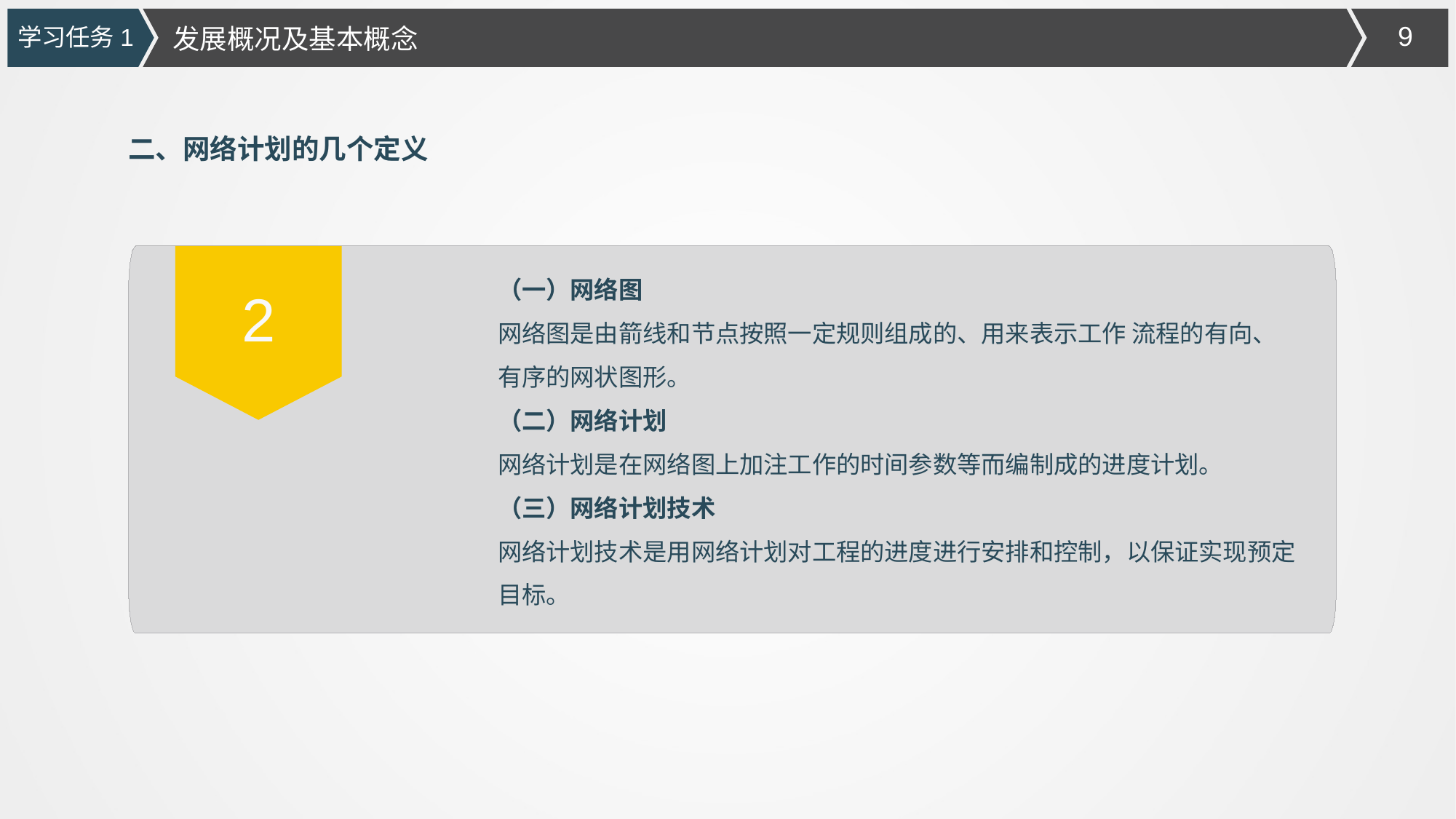

发展概况及基本概念
学习任务1
二、网络计划的几个定义

（一）网络图
网络图是由箭线和节点按照一定规则组成的、用来表示工作 流程的有向、有序的网状图形。
（二）网络计划
网络计划是在网络图上加注工作的时间参数等而编制成的进度计划。
（三）网络计划技术
网络计划技术是用网络计划对工程的进度进行安排和控制，以保证实现预定目标。
2